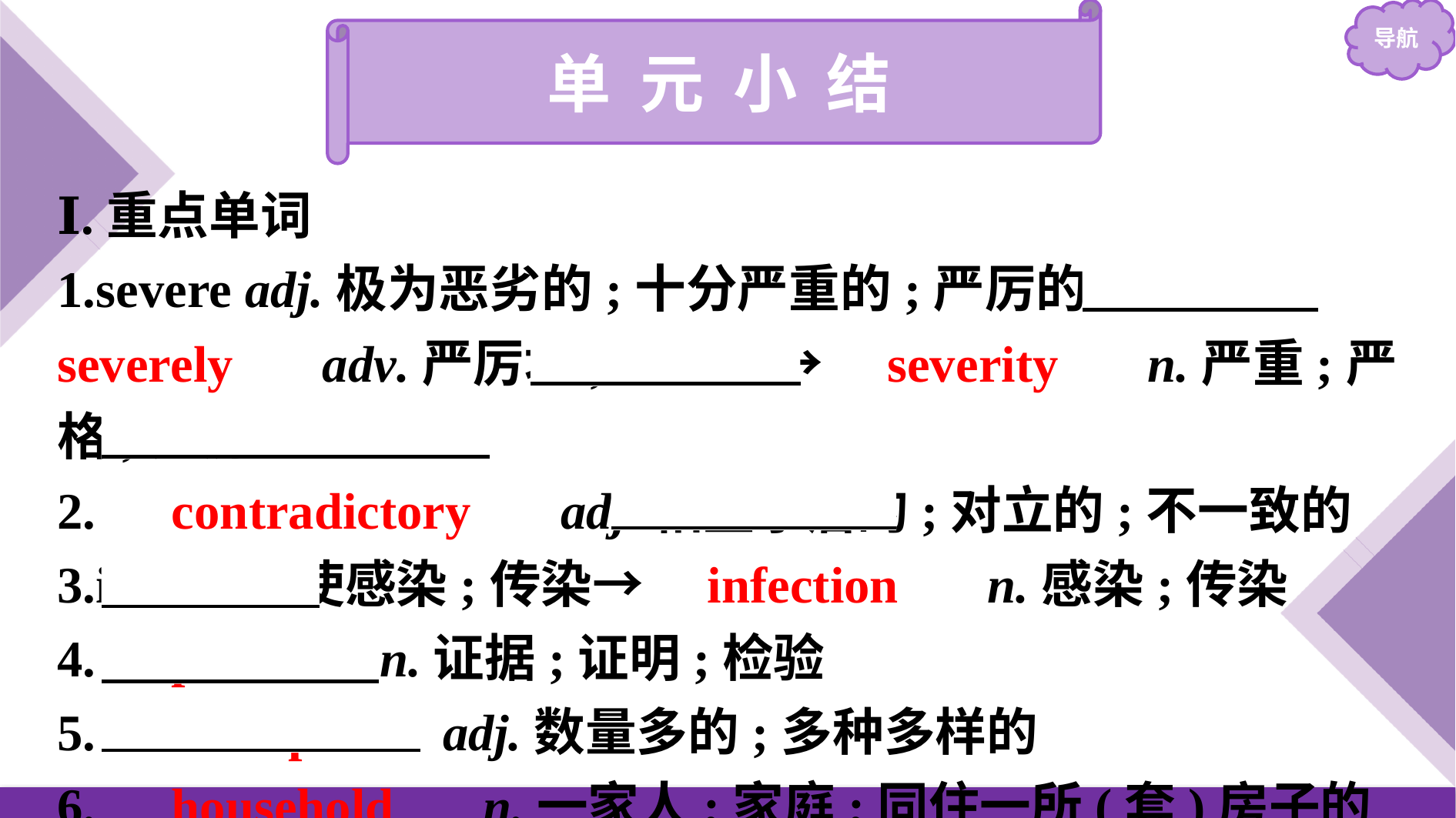

单  元  小  结
Ⅰ.重点单词
1.severe adj.极为恶劣的;十分严重的;严厉的→　severely　 adv.严厉地;严重地→　severity　 n.严重;严格;严厉
2.　contradictory　 adj.相互矛盾的;对立的;不一致的
3.infect vt.使感染;传染→　infection　 n.感染;传染
4.　proof　 n.证据;证明;检验
5.　multiple　 adj.数量多的;多种多样的
6.　household　 n.一家人;家庭;同住一所(套)房子的人